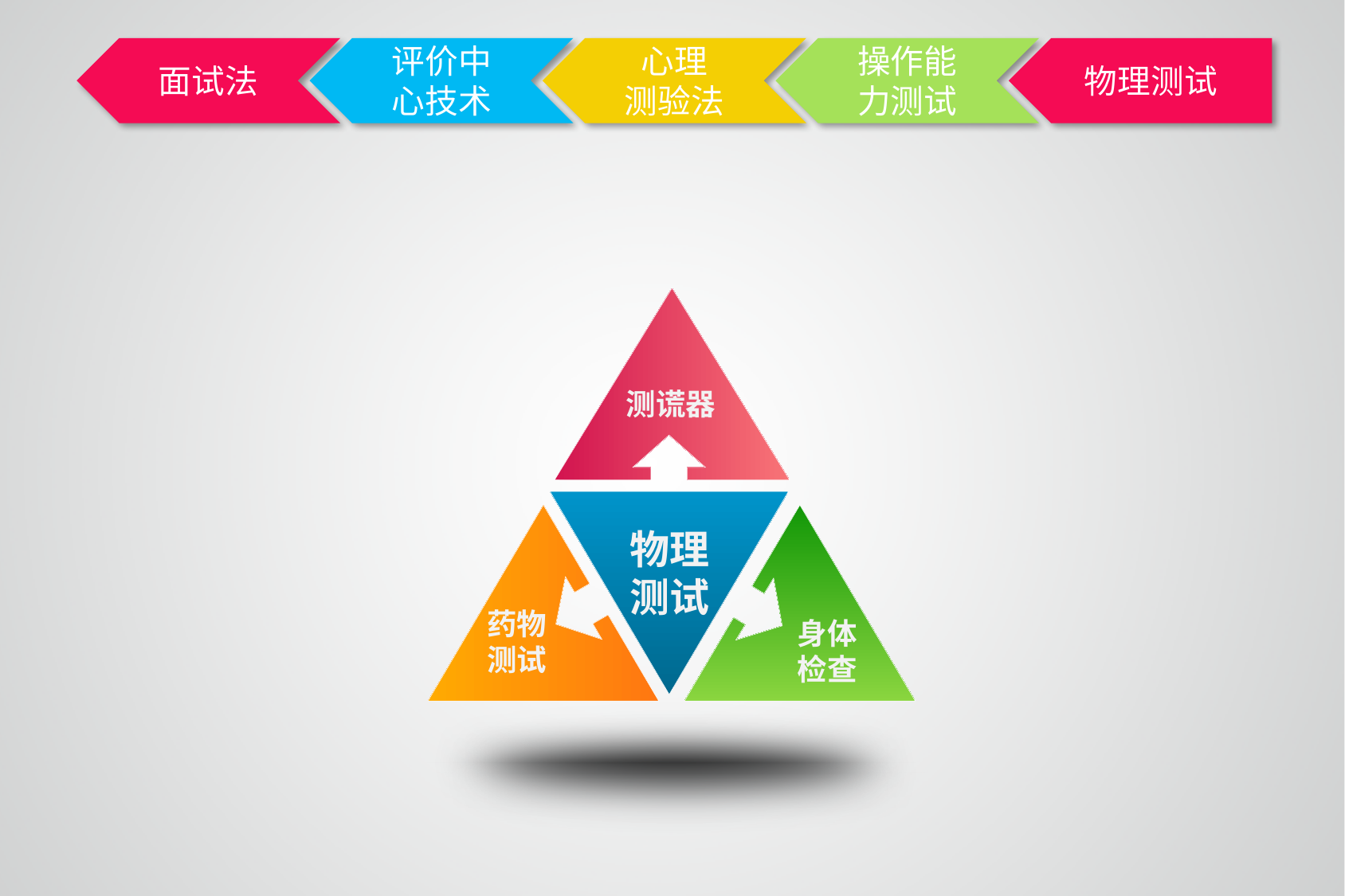

物理测试

测谎器

物理测试

药物
测试

身体
检查